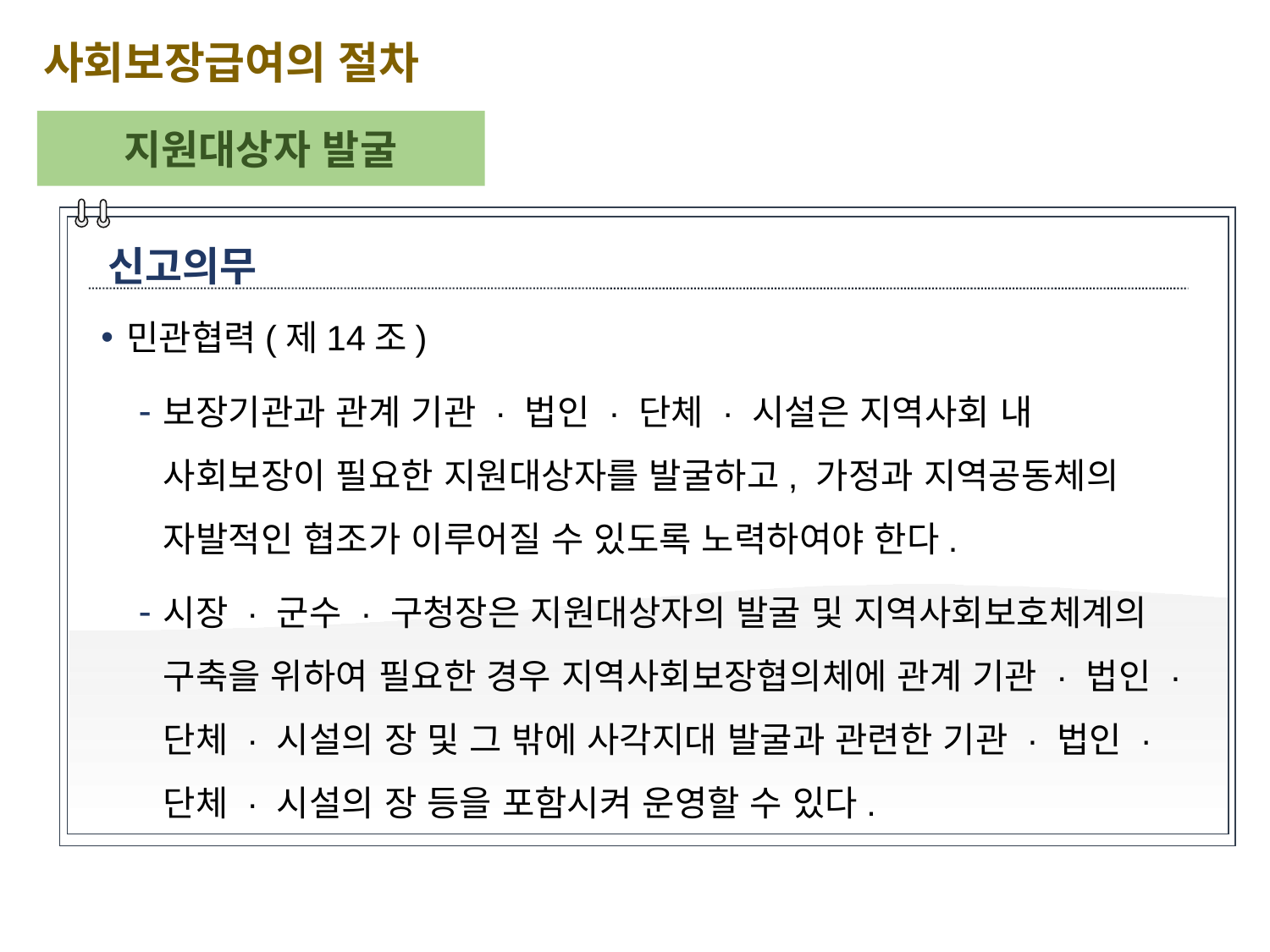

사회보장급여의 절차
지원대상자 발굴

신고의무

민관협력(제14조)
보장기관과 관계 기관 · 법인 · 단체 · 시설은 지역사회 내 사회보장이 필요한 지원대상자를 발굴하고, 가정과 지역공동체의 자발적인 협조가 이루어질 수 있도록 노력하여야 한다.
시장 · 군수 · 구청장은 지원대상자의 발굴 및 지역사회보호체계의 구축을 위하여 필요한 경우 지역사회보장협의체에 관계 기관 · 법인 · 단체 · 시설의 장 및 그 밖에 사각지대 발굴과 관련한 기관 · 법인 · 단체 · 시설의 장 등을 포함시켜 운영할 수 있다.